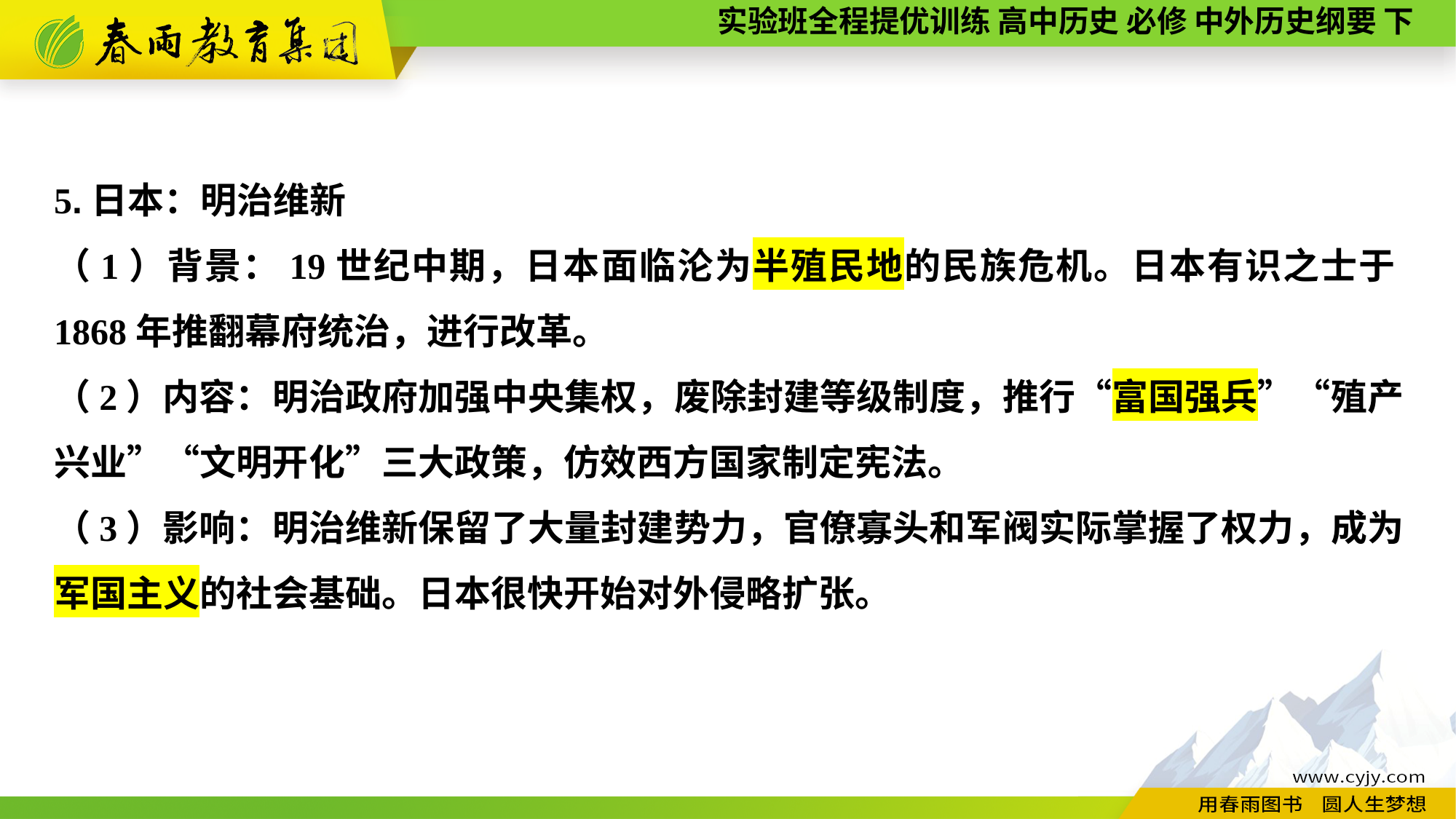

5.日本：明治维新
（1）背景：19世纪中期，日本面临沦为半殖民地的民族危机。日本有识之士于1868年推翻幕府统治，进行改革。
（2）内容：明治政府加强中央集权，废除封建等级制度，推行“富国强兵”“殖产兴业”“文明开化”三大政策，仿效西方国家制定宪法。
（3）影响：明治维新保留了大量封建势力，官僚寡头和军阀实际掌握了权力，成为军国主义的社会基础。日本很快开始对外侵略扩张。